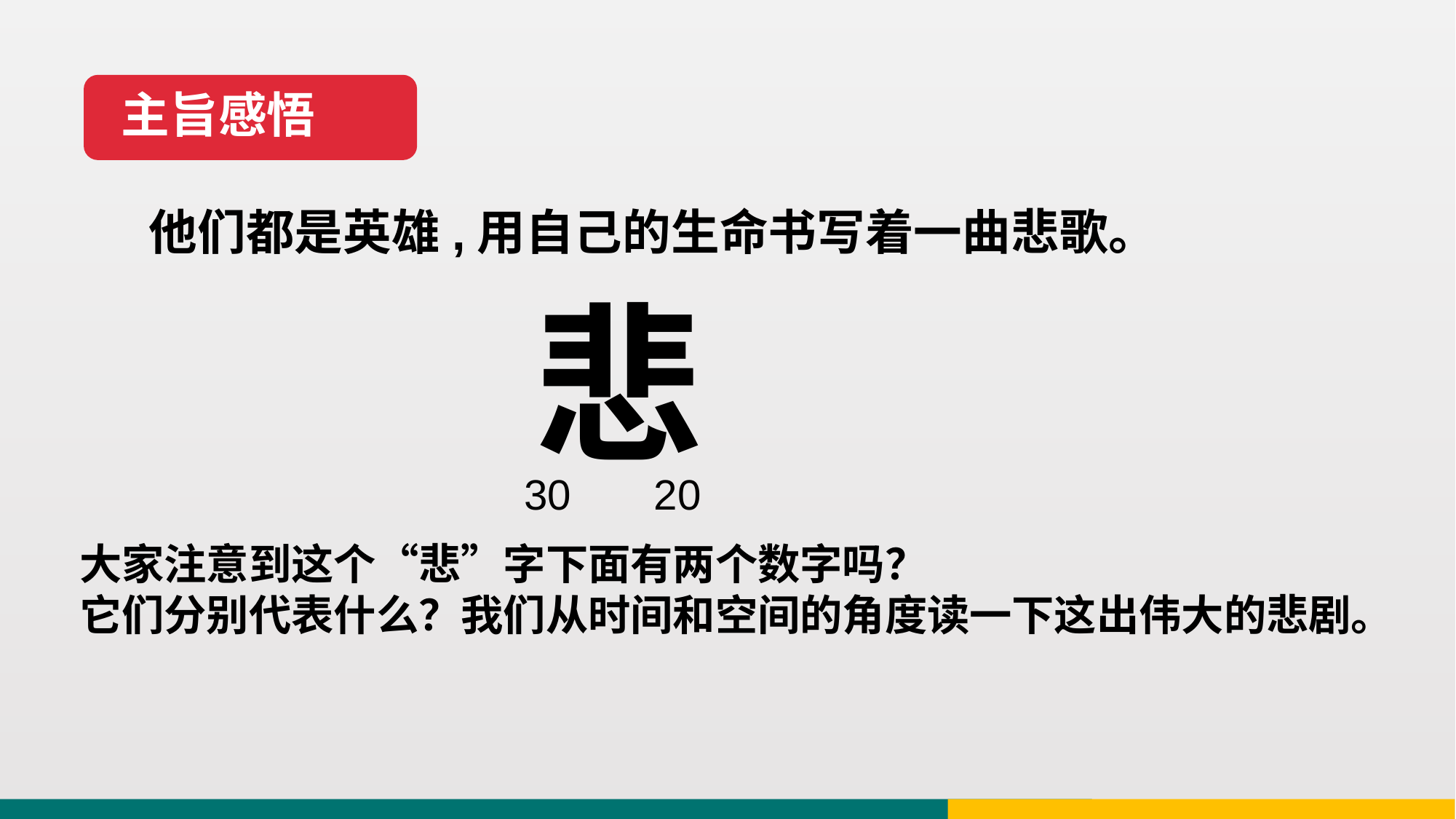

主旨感悟
他们都是英雄,用自己的生命书写着一曲悲歌。
悲
 30       20
大家注意到这个“悲”字下面有两个数字吗？
它们分别代表什么？我们从时间和空间的角度读一下这出伟大的悲剧。